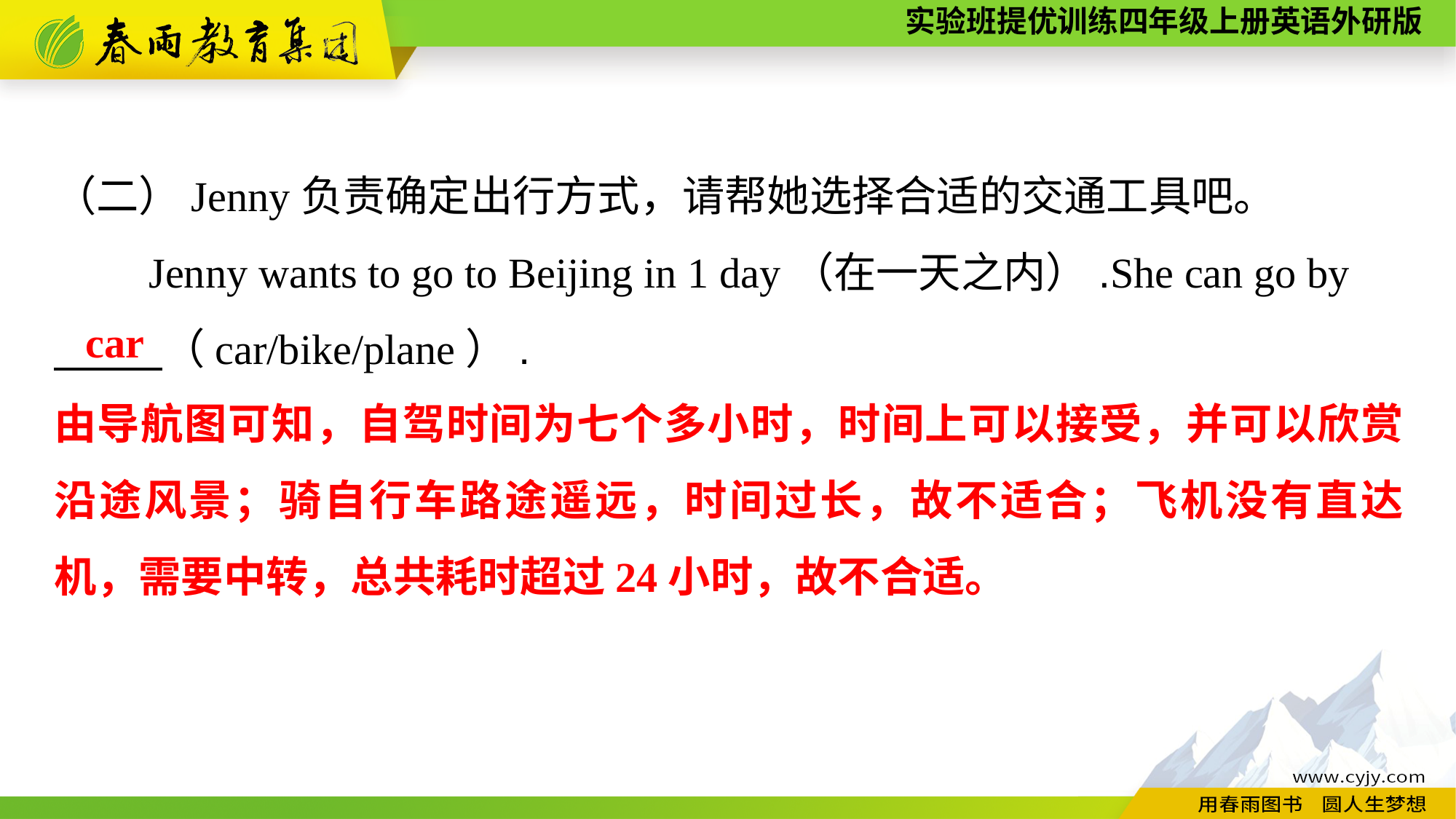

（二）Jenny负责确定出行方式，请帮她选择合适的交通工具吧。
　　Jenny wants to go to Beijing in 1 day（在一天之内）.She can go by
　       （car/bike/plane）.
car
由导航图可知，自驾时间为七个多小时，时间上可以接受，并可以欣赏沿途风景；骑自行车路途遥远，时间过长，故不适合；飞机没有直达机，需要中转，总共耗时超过24小时，故不合适。